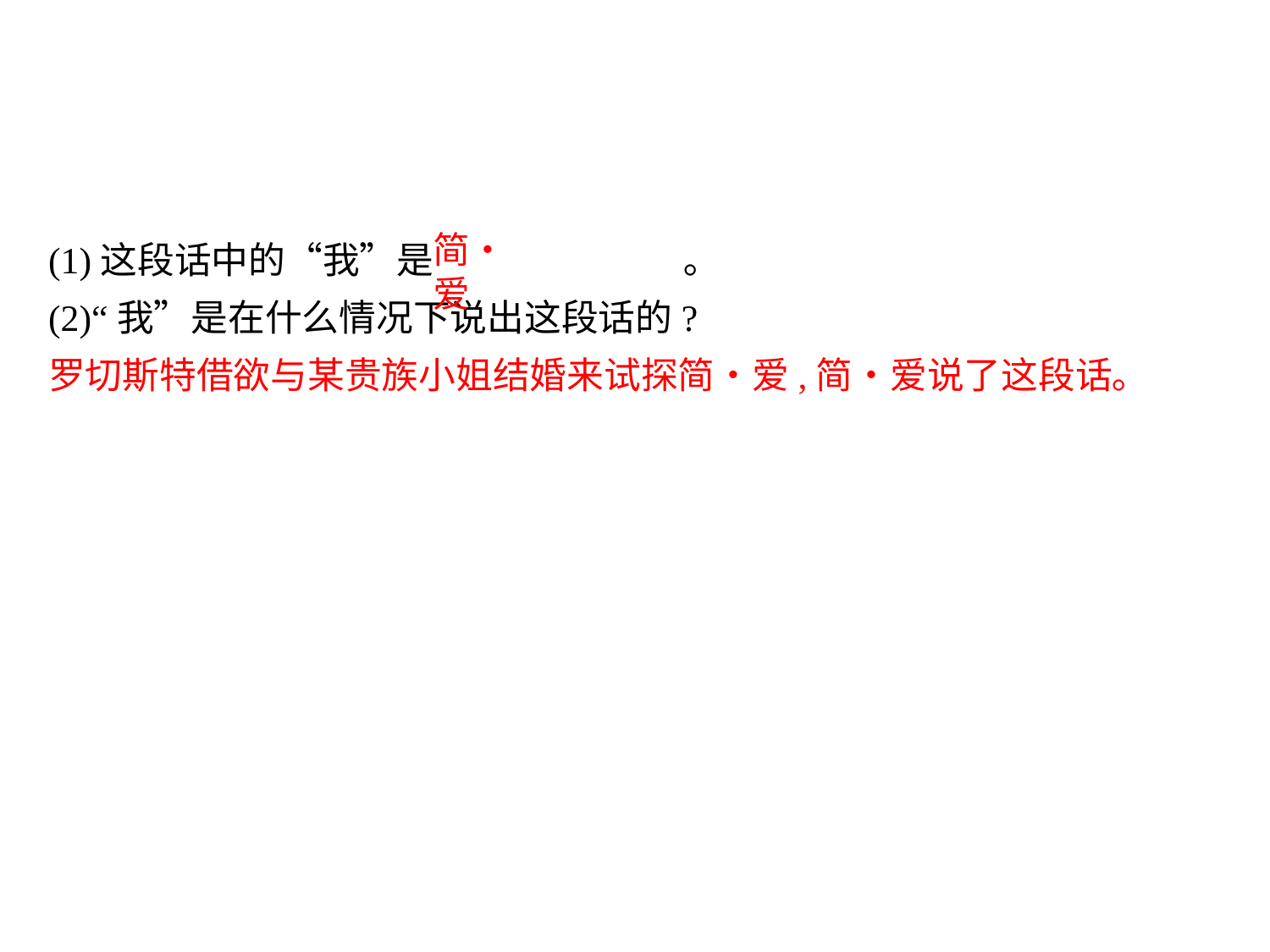

(1)这段话中的“我”是		｡
(2)“我”是在什么情况下说出这段话的?
罗切斯特借欲与某贵族小姐结婚来试探简•爱,简•爱说了这段话｡
简•爱